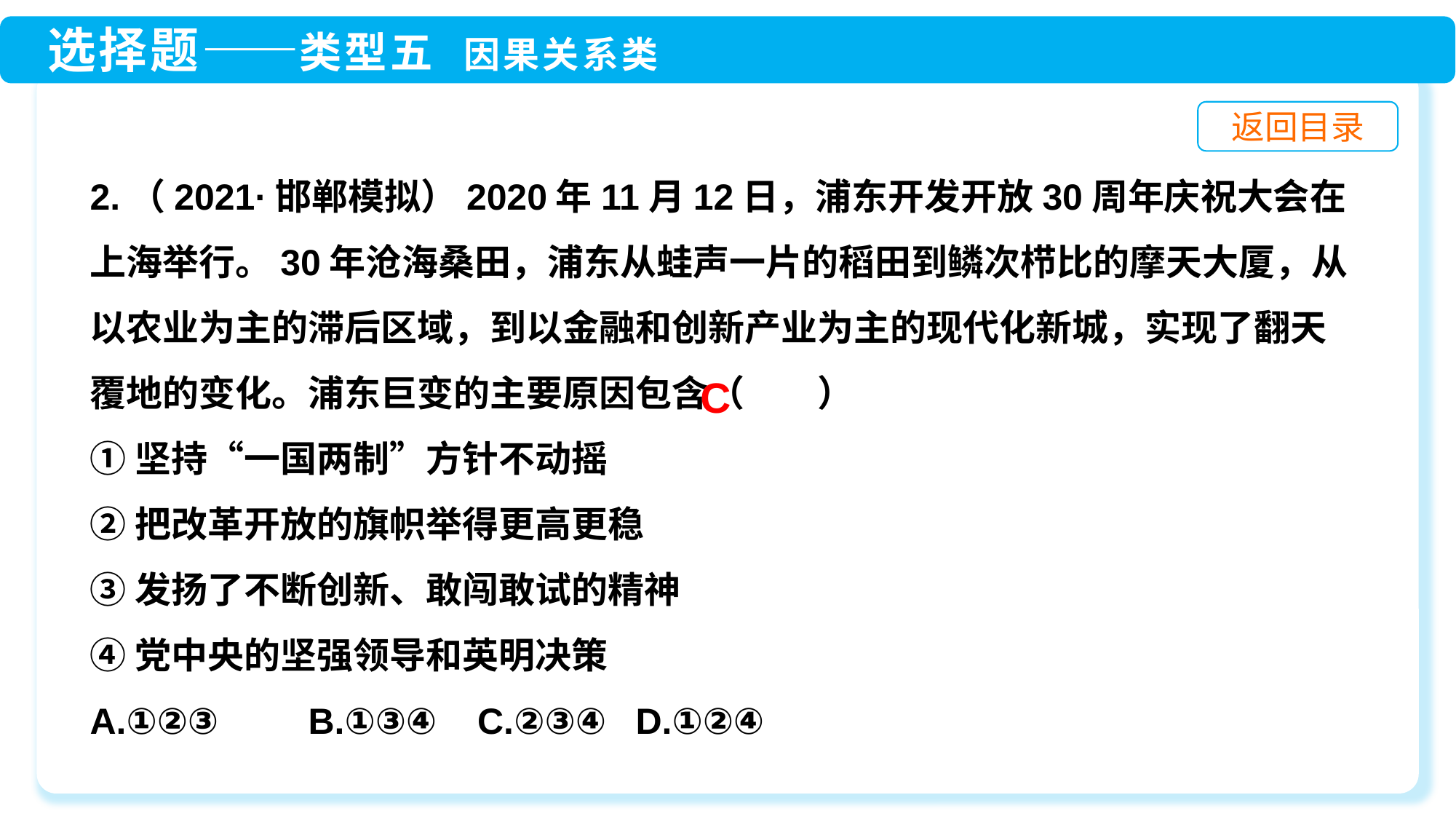

2.（2021·邯郸模拟）2020年11月12日，浦东开发开放30周年庆祝大会在上海举行。30年沧海桑田，浦东从蛙声一片的稻田到鳞次栉比的摩天大厦，从以农业为主的滞后区域，到以金融和创新产业为主的现代化新城，实现了翻天覆地的变化。浦东巨变的主要原因包含（　　）
①坚持“一国两制”方针不动摇
②把改革开放的旗帜举得更高更稳
③发扬了不断创新、敢闯敢试的精神
④党中央的坚强领导和英明决策
A.①②③	B.①③④    C.②③④	D.①②④
C